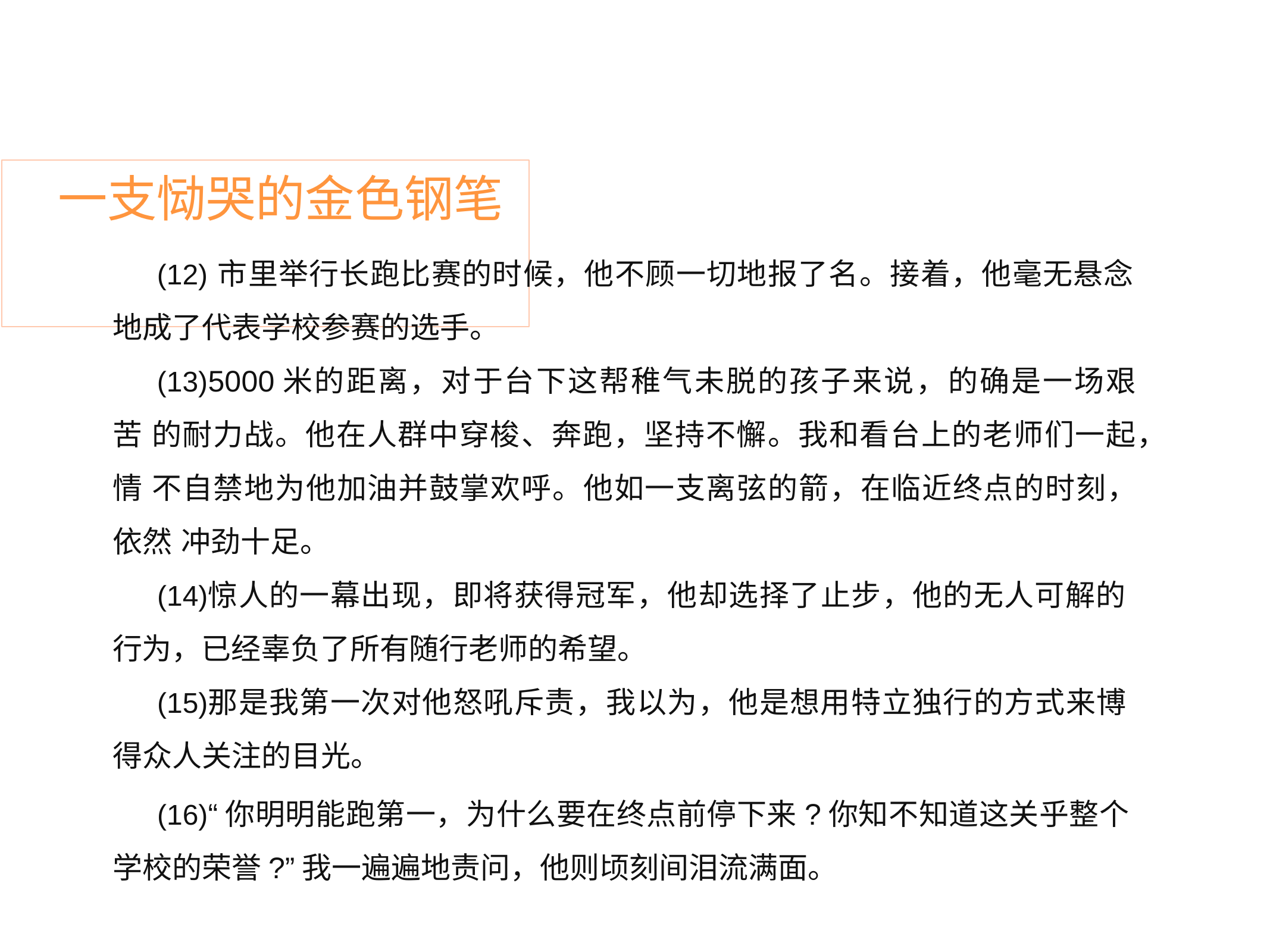

# 一支恸哭的金色钢笔
市里举行长跑比赛的时候，他不顾一切地报了名。接着，他毫无悬念
地成了代表学校参赛的选手。
5000米的距离，对于台下这帮稚气未脱的孩子来说，的确是一场艰苦 的耐力战。他在人群中穿梭、奔跑，坚持不懈。我和看台上的老师们一起，情 不自禁地为他加油并鼓掌欢呼。他如一支离弦的箭，在临近终点的时刻，依然 冲劲十足。
惊人的一幕出现，即将获得冠军，他却选择了止步，他的无人可解的 行为，已经辜负了所有随行老师的希望。
那是我第一次对他怒吼斥责，我以为，他是想用特立独行的方式来博 得众人关注的目光。
“你明明能跑第一，为什么要在终点前停下来?你知不知道这关乎整个 学校的荣誉?”我一遍遍地责问，他则顷刻间泪流满面。